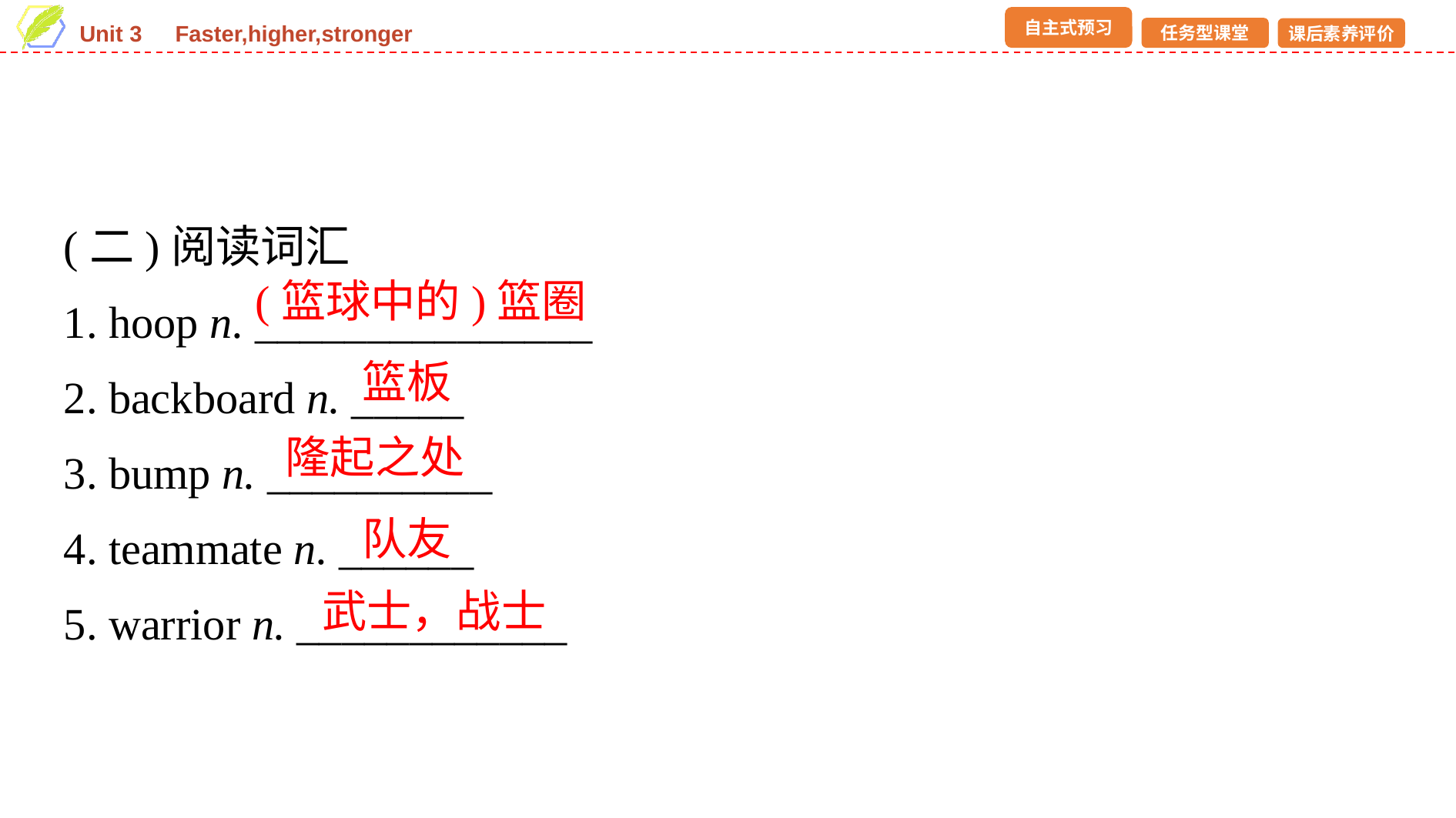

(二)阅读词汇
1. hoop n. _______________
2. backboard n. _____
3. bump n. __________
4. teammate n. ______
5. warrior n. ____________
(篮球中的)篮圈
篮板
隆起之处
队友
武士，战士